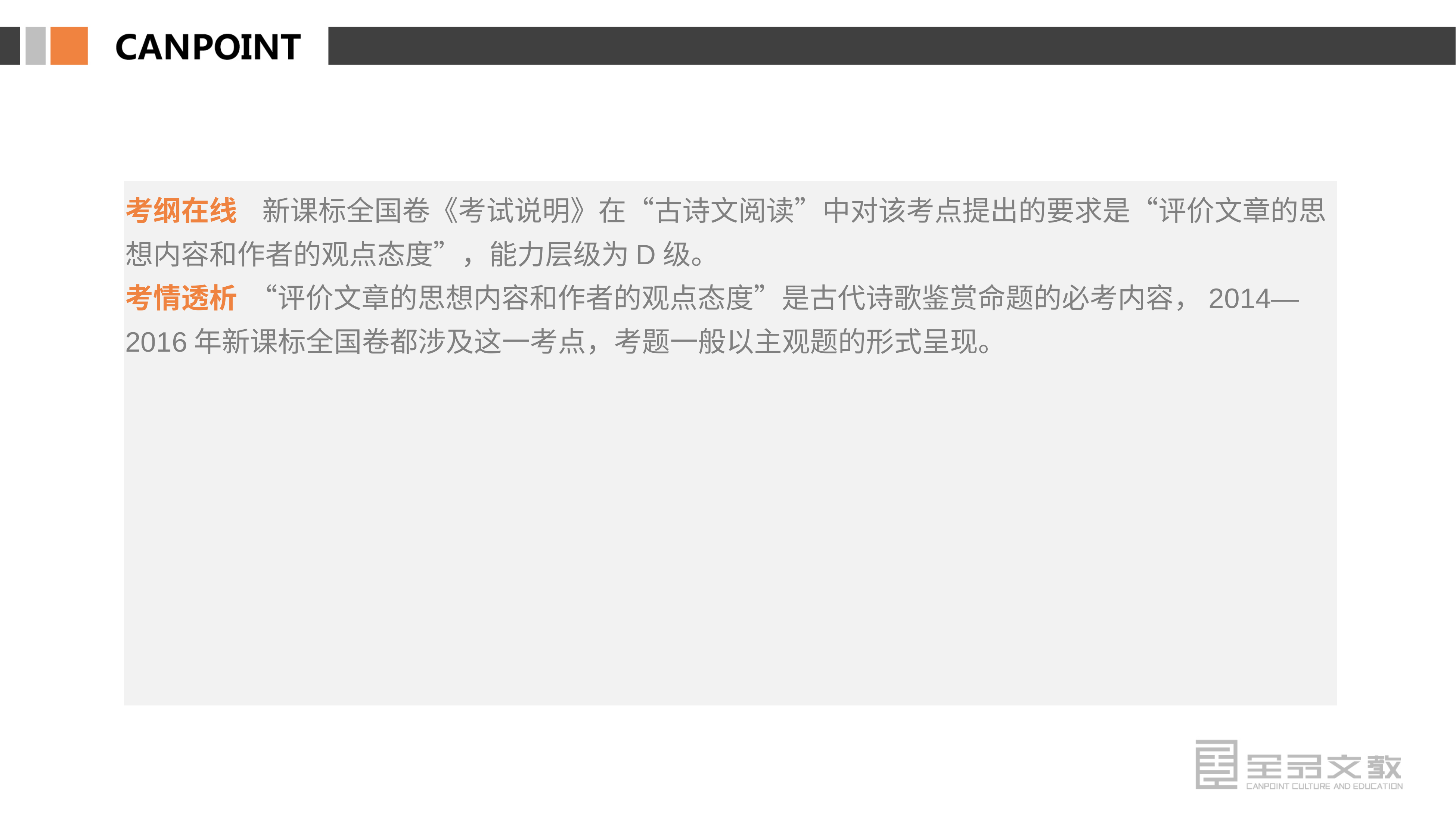

考纲在线    新课标全国卷《考试说明》在“古诗文阅读”中对该考点提出的要求是“评价文章的思想内容和作者的观点态度”，能力层级为D级。
考情透析  “评价文章的思想内容和作者的观点态度”是古代诗歌鉴赏命题的必考内容，2014—2016年新课标全国卷都涉及这一考点，考题一般以主观题的形式呈现。